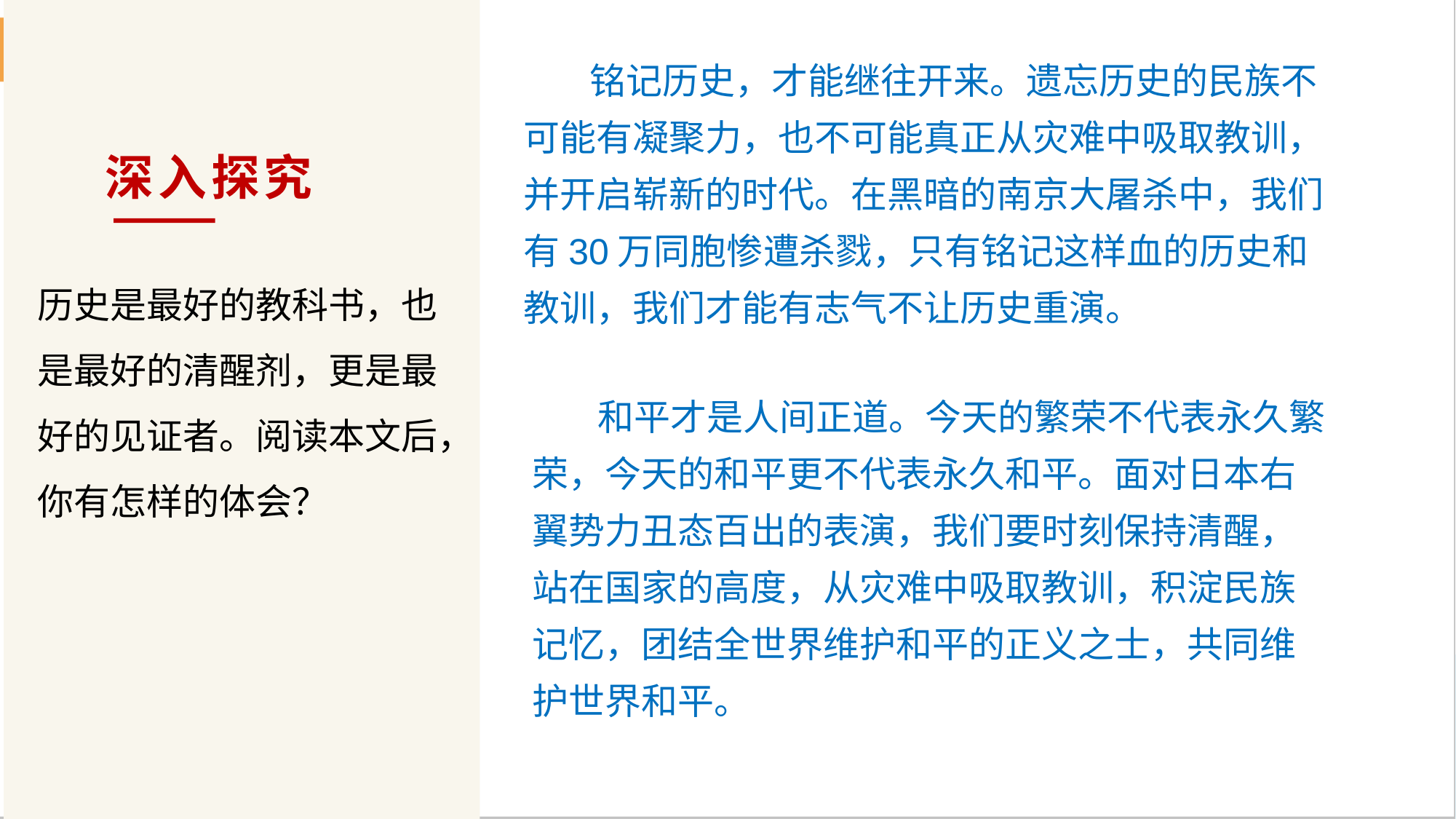

铭记历史，才能继往开来。遗忘历史的民族不可能有凝聚力，也不可能真正从灾难中吸取教训，并开启崭新的时代。在黑暗的南京大屠杀中，我们有30万同胞惨遭杀戮，只有铭记这样血的历史和教训，我们才能有志气不让历史重演。
深入探究
历史是最好的教科书，也是最好的清醒剂，更是最好的见证者。阅读本文后，你有怎样的体会？
       和平才是人间正道。今天的繁荣不代表永久繁荣，今天的和平更不代表永久和平。面对日本右翼势力丑态百出的表演，我们要时刻保持清醒，站在国家的高度，从灾难中吸取教训，积淀民族记忆，团结全世界维护和平的正义之士，共同维护世界和平。